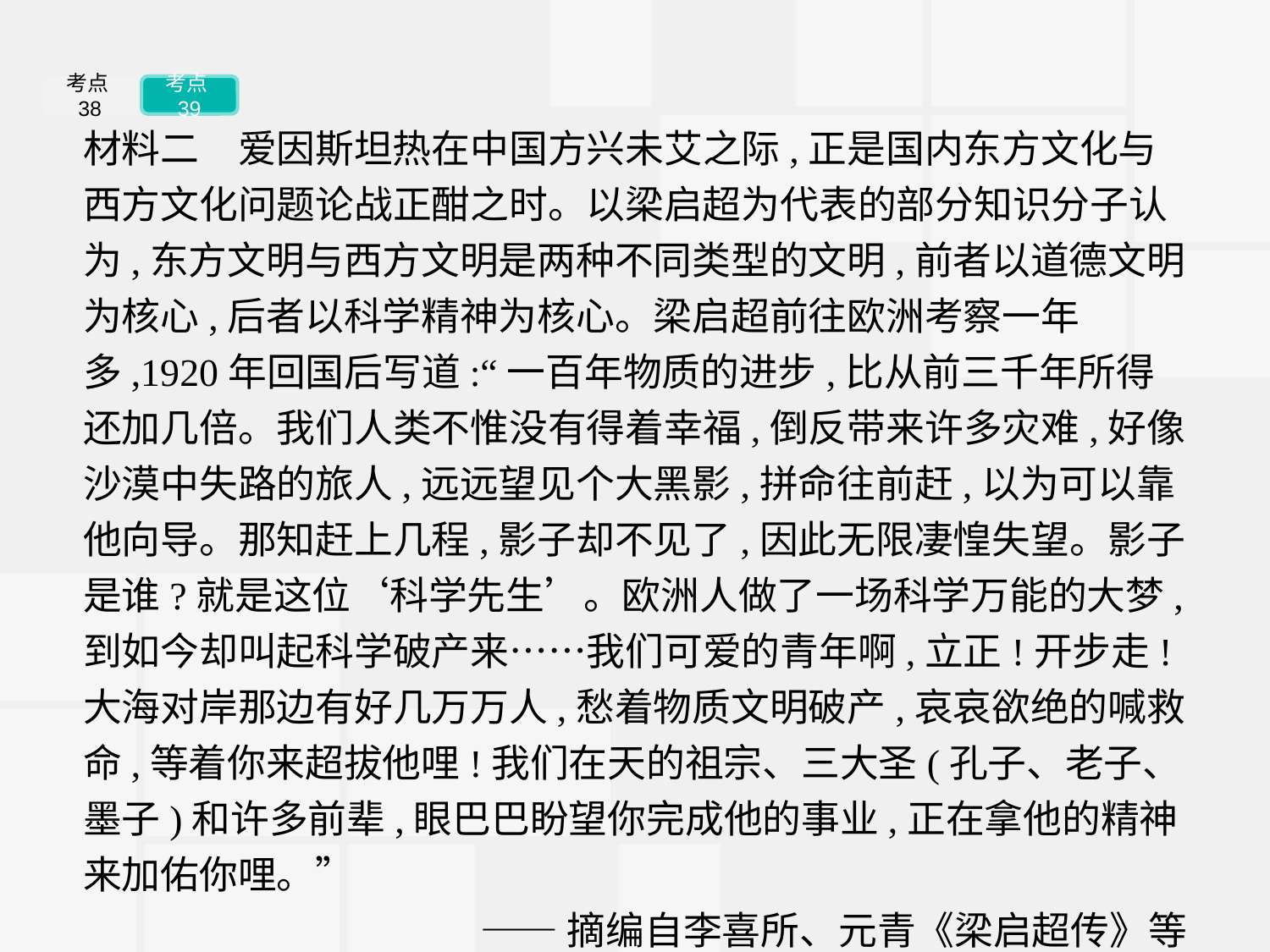

考点38
考点39
材料二　爱因斯坦热在中国方兴未艾之际,正是国内东方文化与西方文化问题论战正酣之时。以梁启超为代表的部分知识分子认为,东方文明与西方文明是两种不同类型的文明,前者以道德文明为核心,后者以科学精神为核心。梁启超前往欧洲考察一年多,1920年回国后写道:“一百年物质的进步,比从前三千年所得还加几倍。我们人类不惟没有得着幸福,倒反带来许多灾难,好像沙漠中失路的旅人,远远望见个大黑影,拼命往前赶,以为可以靠他向导。那知赶上几程,影子却不见了,因此无限凄惶失望。影子是谁?就是这位‘科学先生’。欧洲人做了一场科学万能的大梦,到如今却叫起科学破产来……我们可爱的青年啊,立正!开步走!大海对岸那边有好几万万人,愁着物质文明破产,哀哀欲绝的喊救命,等着你来超拔他哩!我们在天的祖宗、三大圣(孔子、老子、墨子)和许多前辈,眼巴巴盼望你完成他的事业,正在拿他的精神来加佑你哩。”
——摘编自李喜所、元青《梁启超传》等